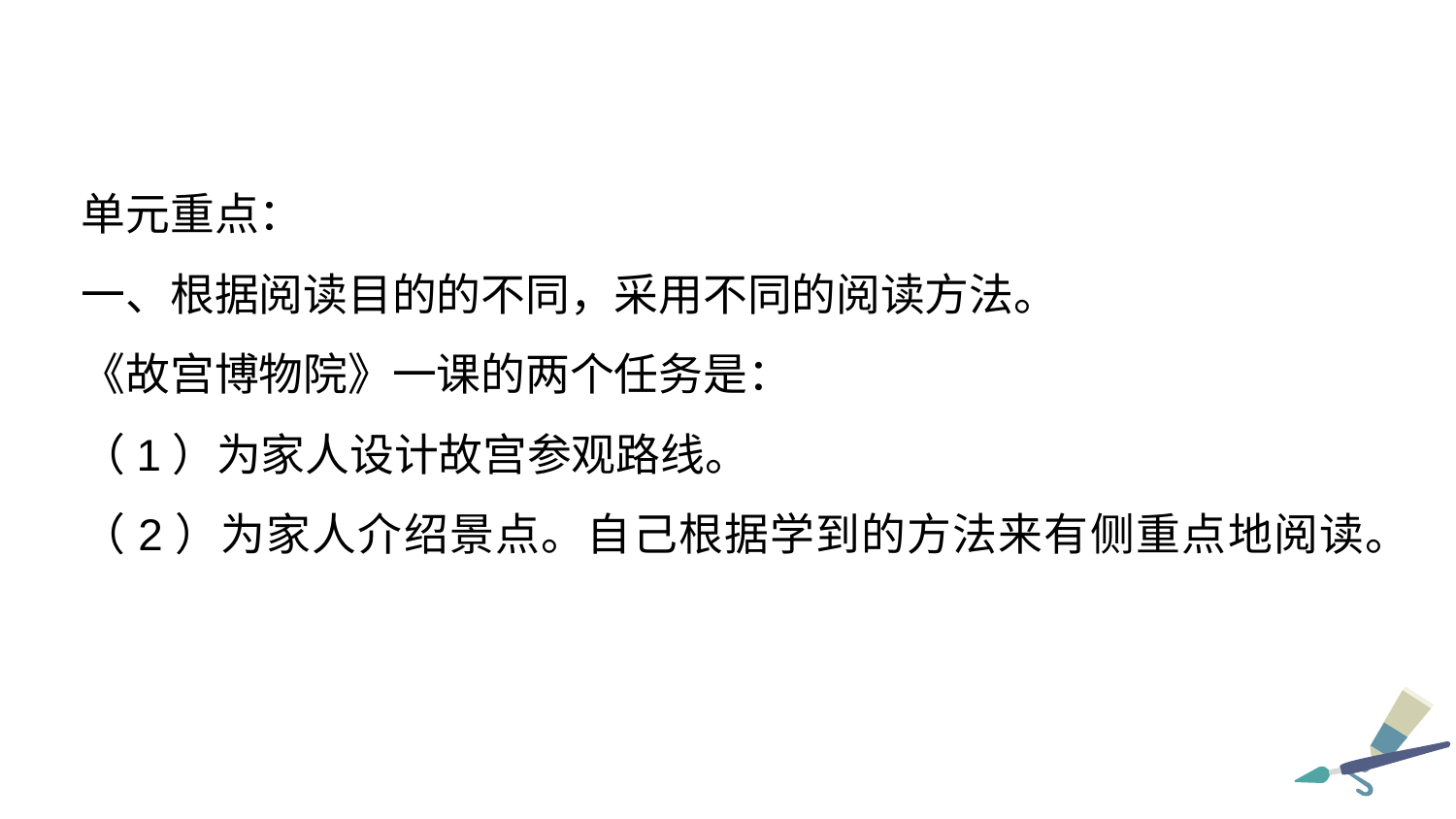

单元重点：
一、根据阅读目的的不同，采用不同的阅读方法。
《故宫博物院》一课的两个任务是：
（1）为家人设计故宫参观路线。
（2）为家人介绍景点。自己根据学到的方法来有侧重点地阅读。